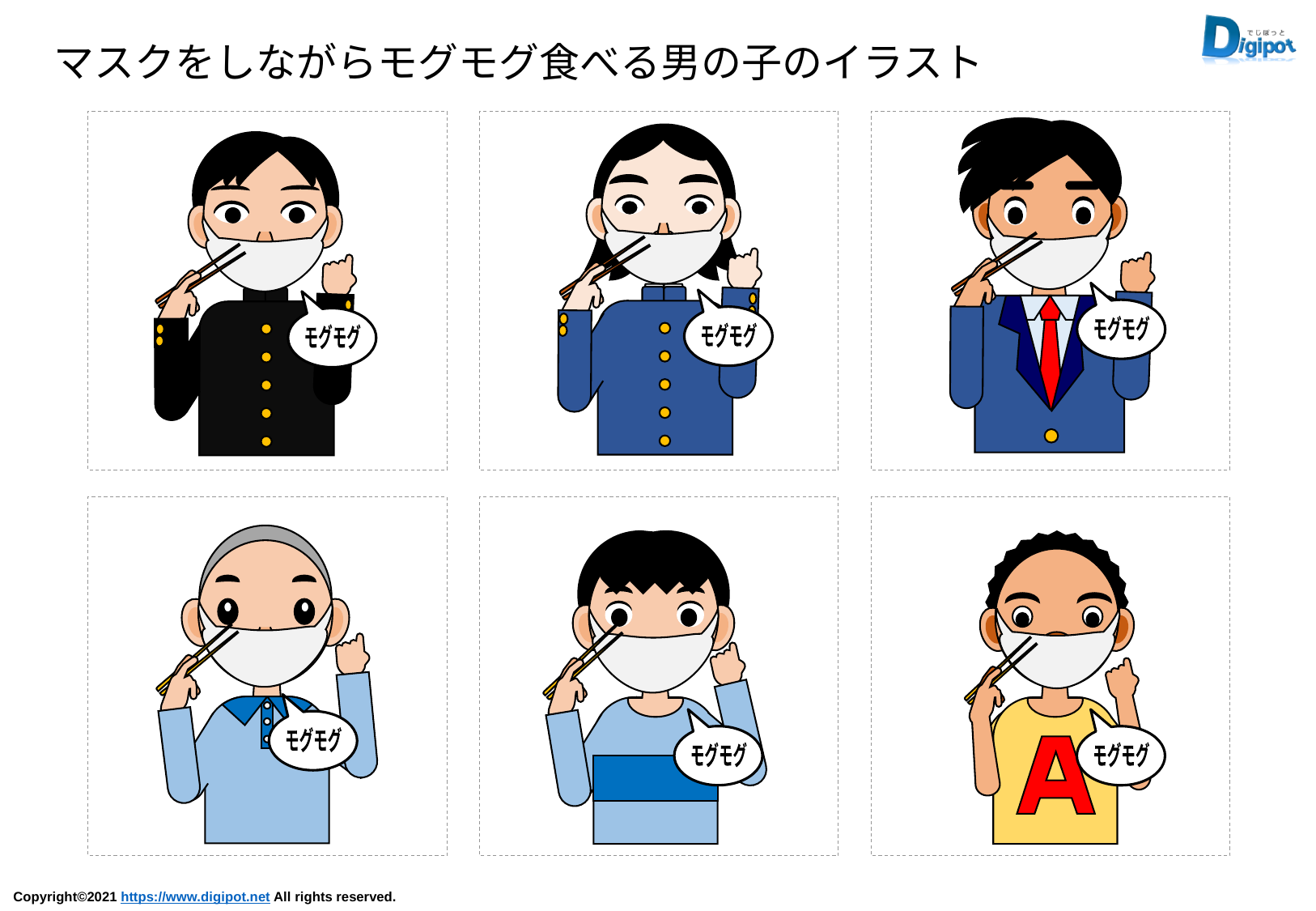

マスクをしながらモグモグ食べる男の子のイラスト

モグモグ

モグモグ

モグモグ

モグモグ

モグモグ

モグモグ